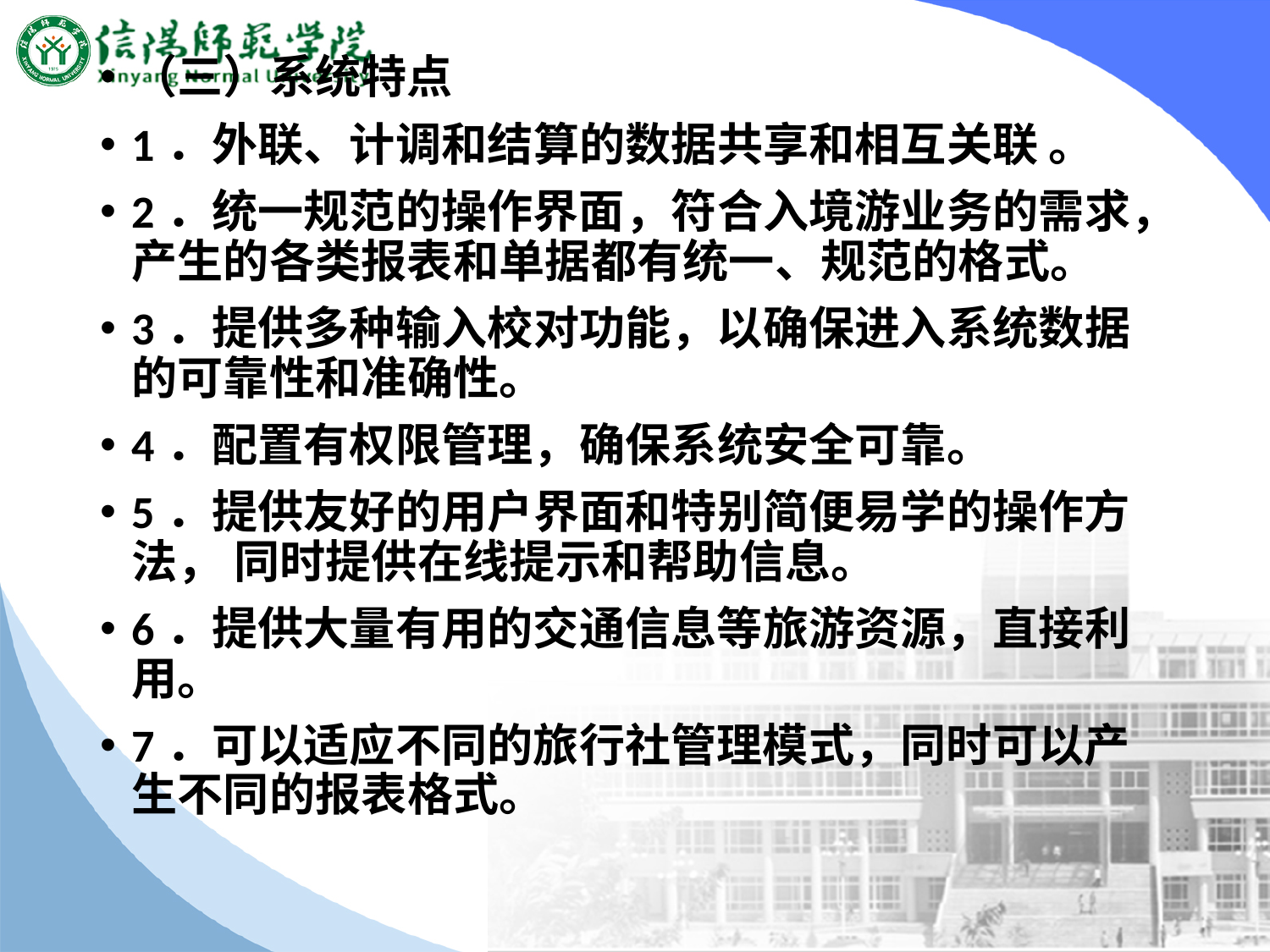

（三）系统特点
1．外联、计调和结算的数据共享和相互关联 。
2．统一规范的操作界面，符合入境游业务的需求，产生的各类报表和单据都有统一、规范的格式。
3．提供多种输入校对功能，以确保进入系统数据的可靠性和准确性。
4．配置有权限管理，确保系统安全可靠。
5．提供友好的用户界面和特别简便易学的操作方法， 同时提供在线提示和帮助信息。
6．提供大量有用的交通信息等旅游资源，直接利用。
7．可以适应不同的旅行社管理模式，同时可以产生不同的报表格式。

#